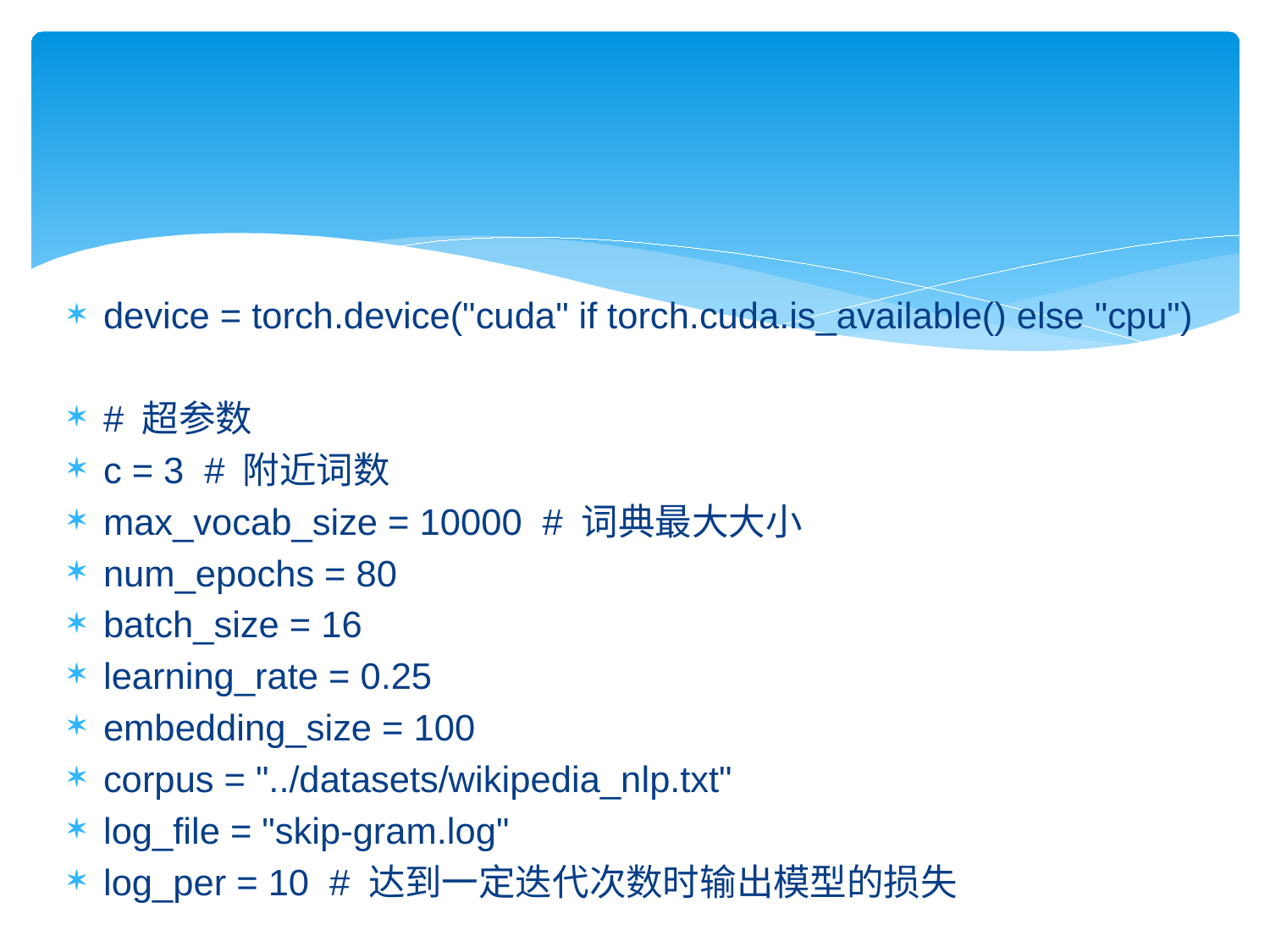

device = torch.device("cuda" if torch.cuda.is_available() else "cpu")

# 超参数
c = 3  # 附近词数
max_vocab_size = 10000  # 词典最大大小
num_epochs = 80
batch_size = 16
learning_rate = 0.25
embedding_size = 100
corpus = "../datasets/wikipedia_nlp.txt"
log_file = "skip-gram.log"
log_per = 10  # 达到一定迭代次数时输出模型的损失